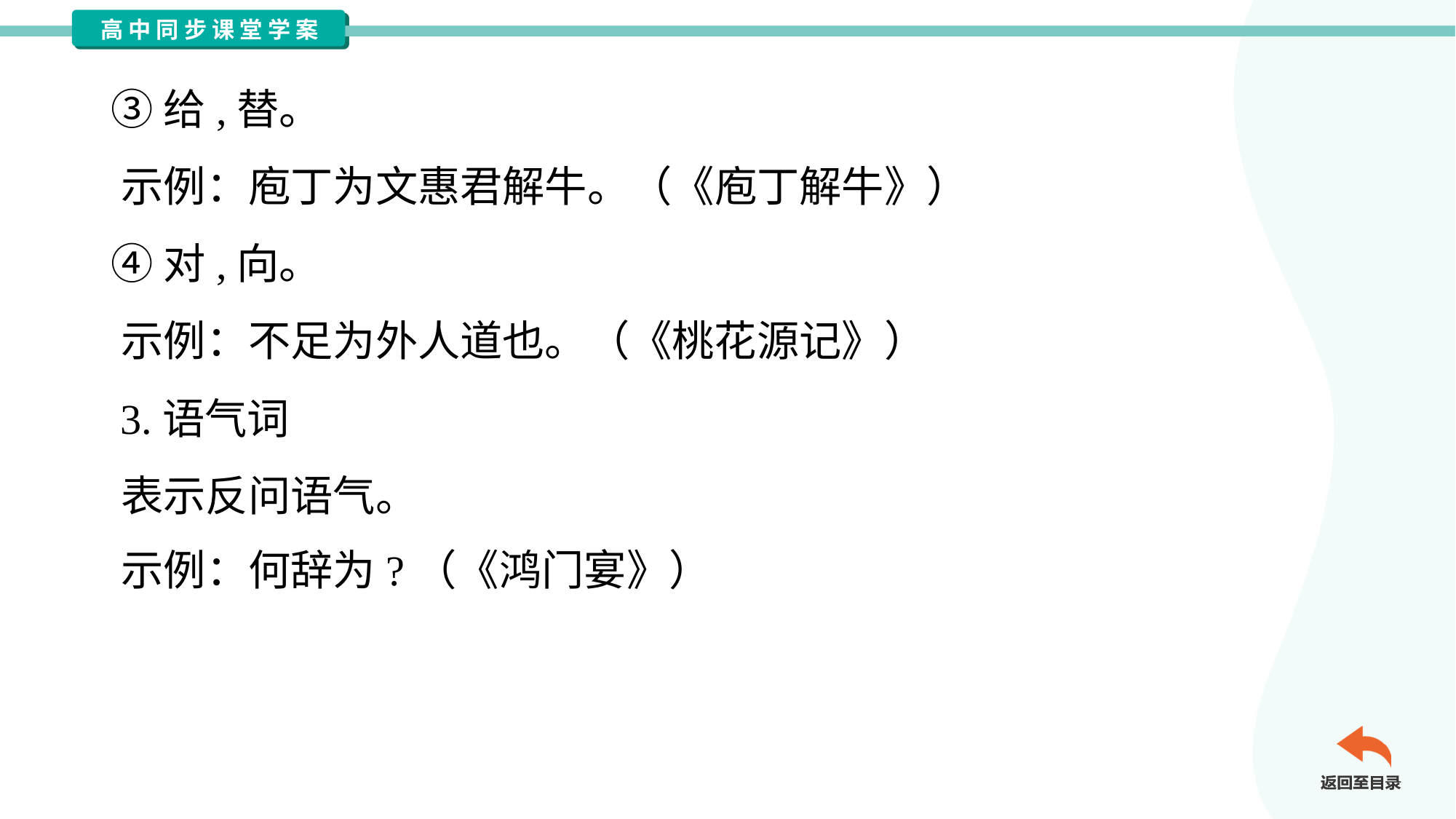

③给,替。
    示例：庖丁为文惠君解牛。（《庖丁解牛》）
    ④对,向。
    示例：不足为外人道也。（《桃花源记》）
    3.语气词
    表示反问语气。
    示例：何辞为?（《鸿门宴》）